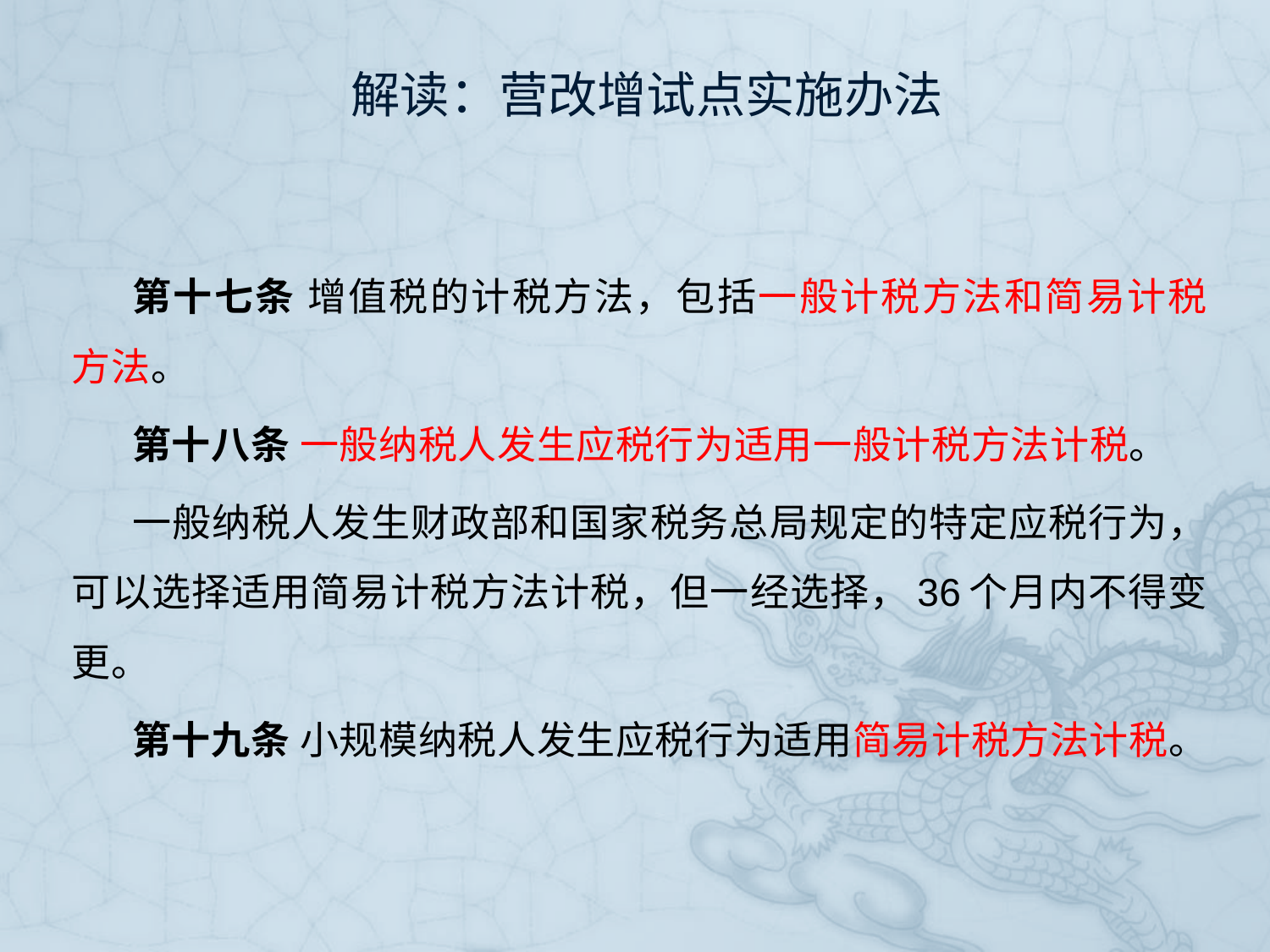

# 解读：营改增试点实施办法

第十七条 增值税的计税方法，包括一般计税方法和简易计税方法。
第十八条 一般纳税人发生应税行为适用一般计税方法计税。
一般纳税人发生财政部和国家税务总局规定的特定应税行为，可以选择适用简易计税方法计税，但一经选择，36个月内不得变更。
第十九条 小规模纳税人发生应税行为适用简易计税方法计税。